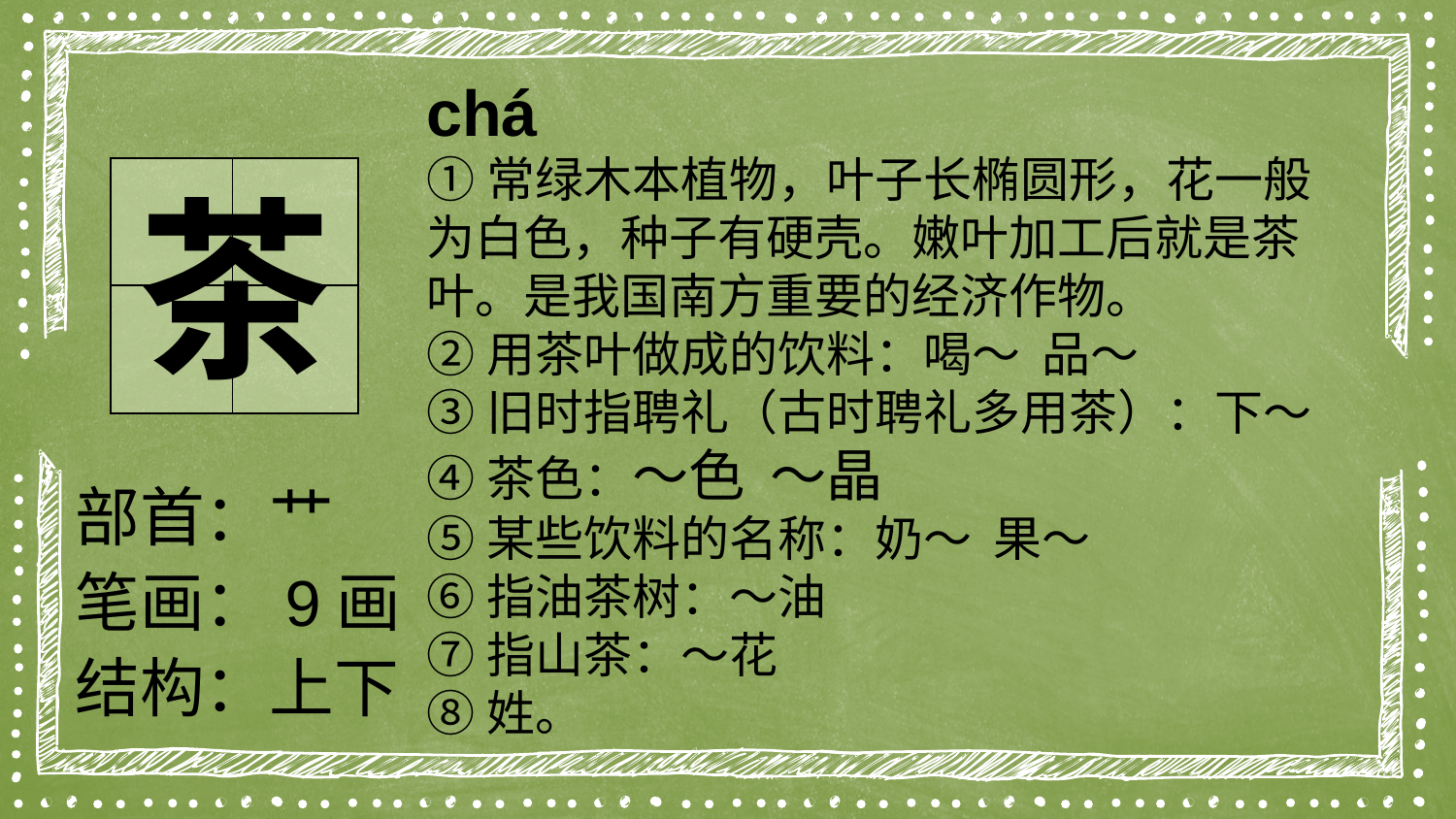

chá
①常绿木本植物，叶子长椭圆形，花一般为白色，种子有硬壳。嫩叶加工后就是茶叶。是我国南方重要的经济作物。
②用茶叶做成的饮料：喝～  品～
③旧时指聘礼（古时聘礼多用茶）：下～
④茶色：～色  ～晶
⑤某些饮料的名称：奶～  果～
⑥指油茶树：～油
⑦指山茶：～花
⑧姓。
|  |  |
| --- | --- |
|  |  |
茶
部首：艹
笔画：9画
结构：上下